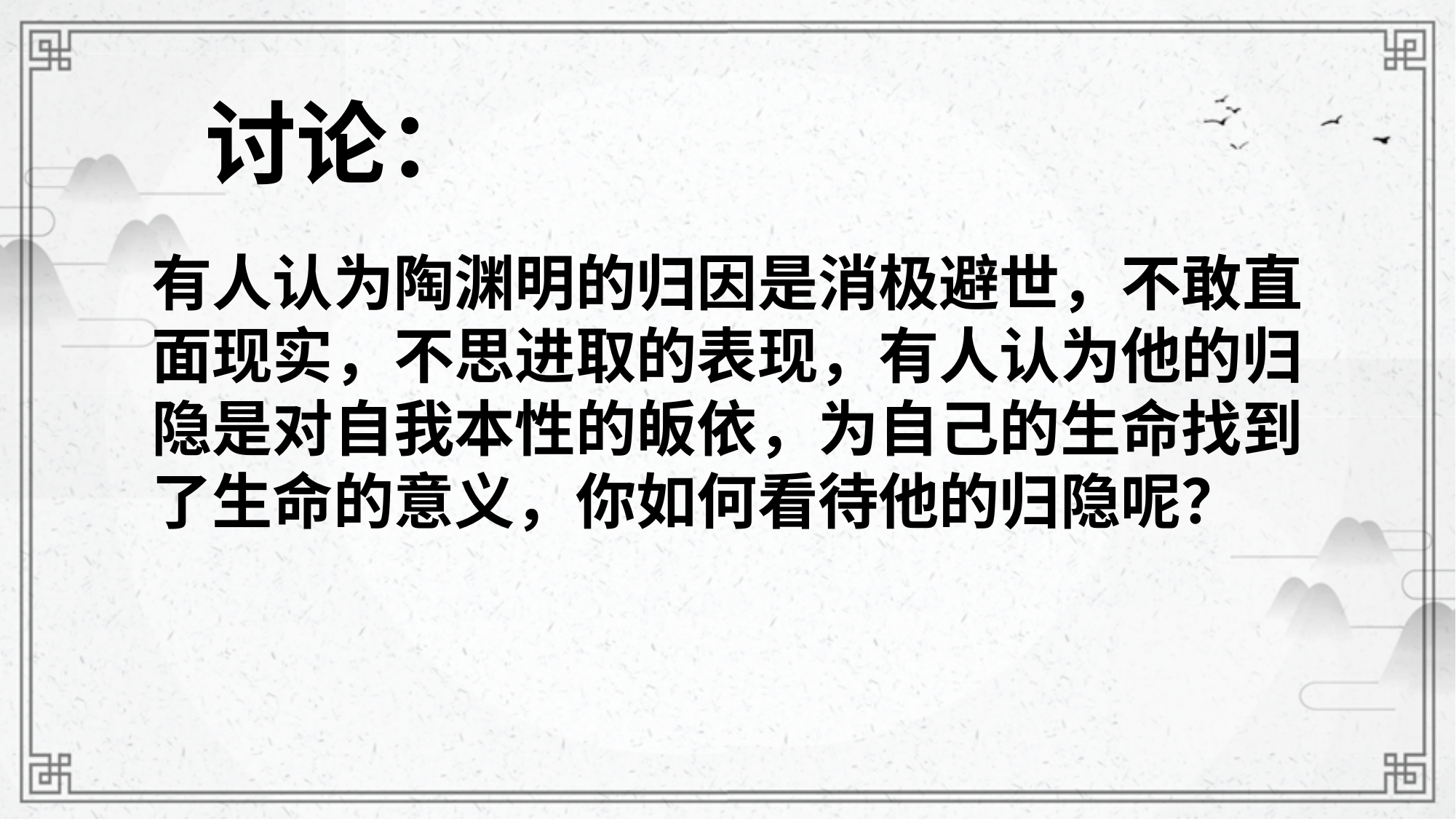

讨论：
有人认为陶渊明的归因是消极避世，不敢直面现实，不思进取的表现，有人认为他的归隐是对自我本性的皈依，为自己的生命找到了生命的意义，你如何看待他的归隐呢？